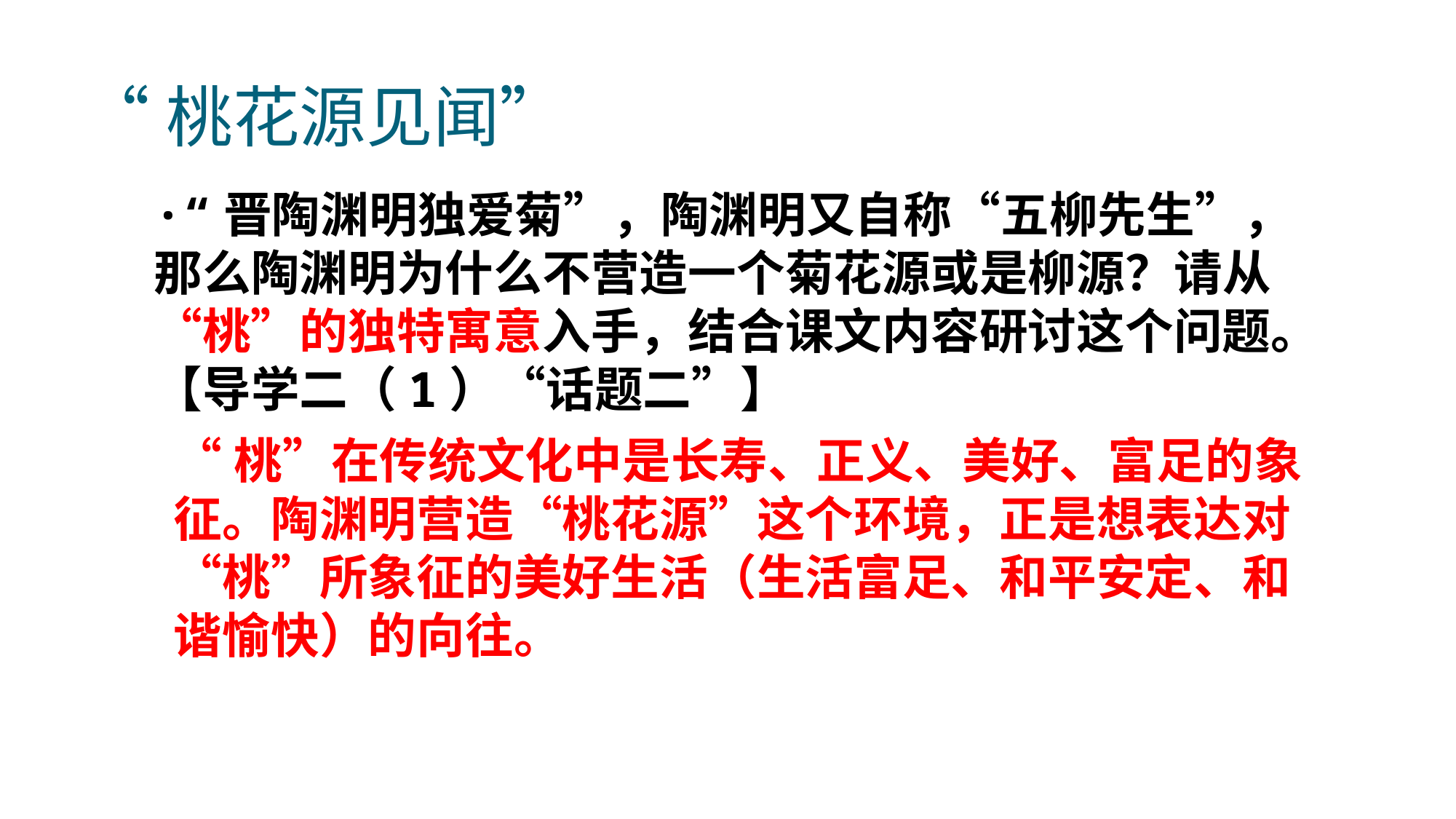

# “桃花源见闻”
·“晋陶渊明独爱菊”，陶渊明又自称“五柳先生”，那么陶渊明为什么不营造一个菊花源或是柳源？请从“桃”的独特寓意入手，结合课文内容研讨这个问题。【导学二（1）“话题二”】
“桃”在传统文化中是长寿、正义、美好、富足的象征。陶渊明营造“桃花源”这个环境，正是想表达对“桃”所象征的美好生活（生活富足、和平安定、和谐愉快）的向往。